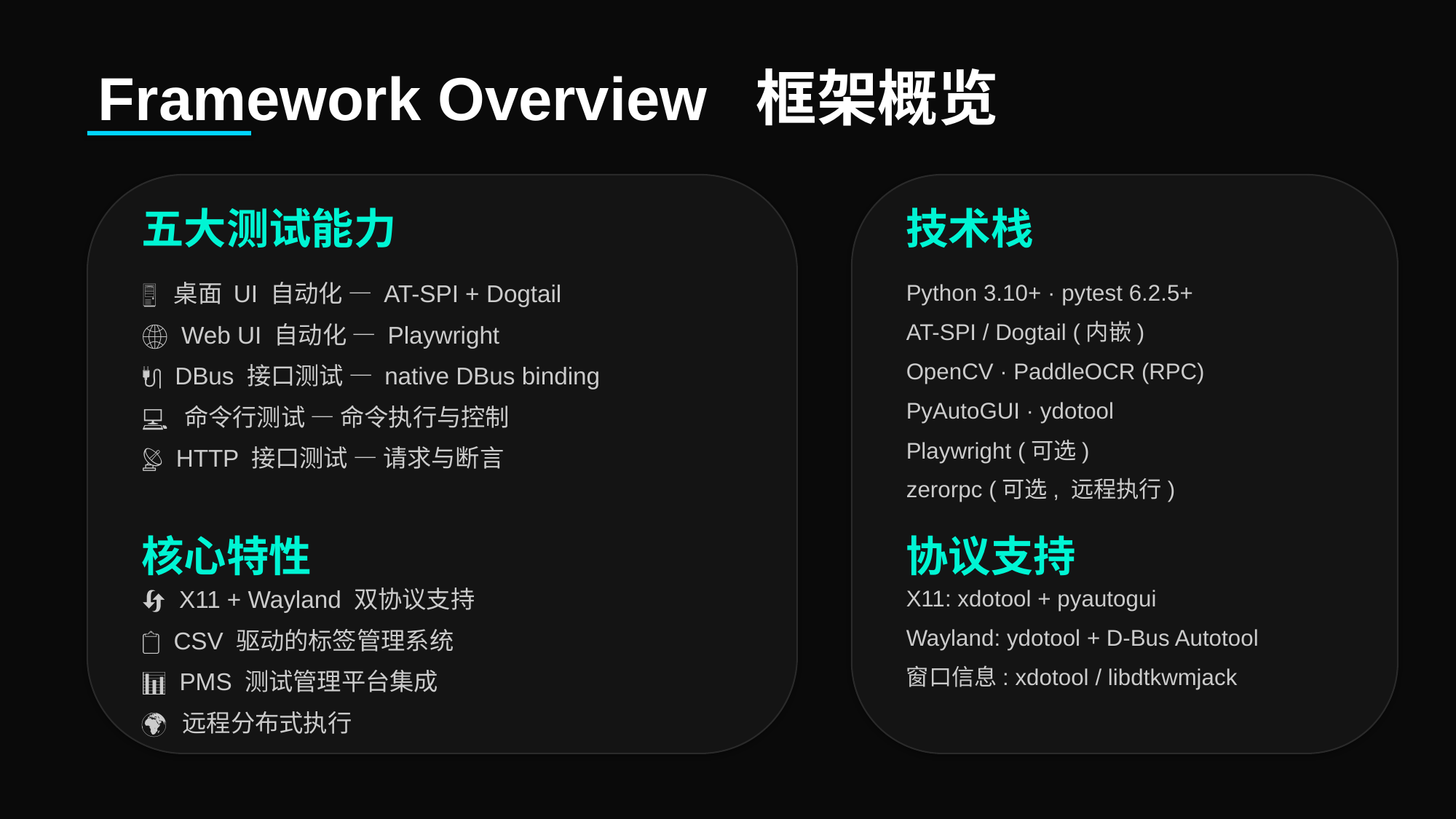

Framework Overview  框架概览

五大测试能力
技术栈
🖥️  桌面 UI 自动化 — AT-SPI + Dogtail
🌐  Web UI 自动化 — Playwright
🔌  DBus 接口测试 — native DBus binding
💻  命令行测试 — 命令执行与控制
📡  HTTP 接口测试 — 请求与断言
Python 3.10+ · pytest 6.2.5+
AT-SPI / Dogtail (内嵌)
OpenCV · PaddleOCR (RPC)
PyAutoGUI · ydotool
Playwright (可选)
zerorpc (可选, 远程执行)
核心特性
协议支持
🔄  X11 + Wayland 双协议支持
📋  CSV 驱动的标签管理系统
📊  PMS 测试管理平台集成
🌍  远程分布式执行
X11: xdotool + pyautogui
Wayland: ydotool + D-Bus Autotool
窗口信息: xdotool / libdtkwmjack